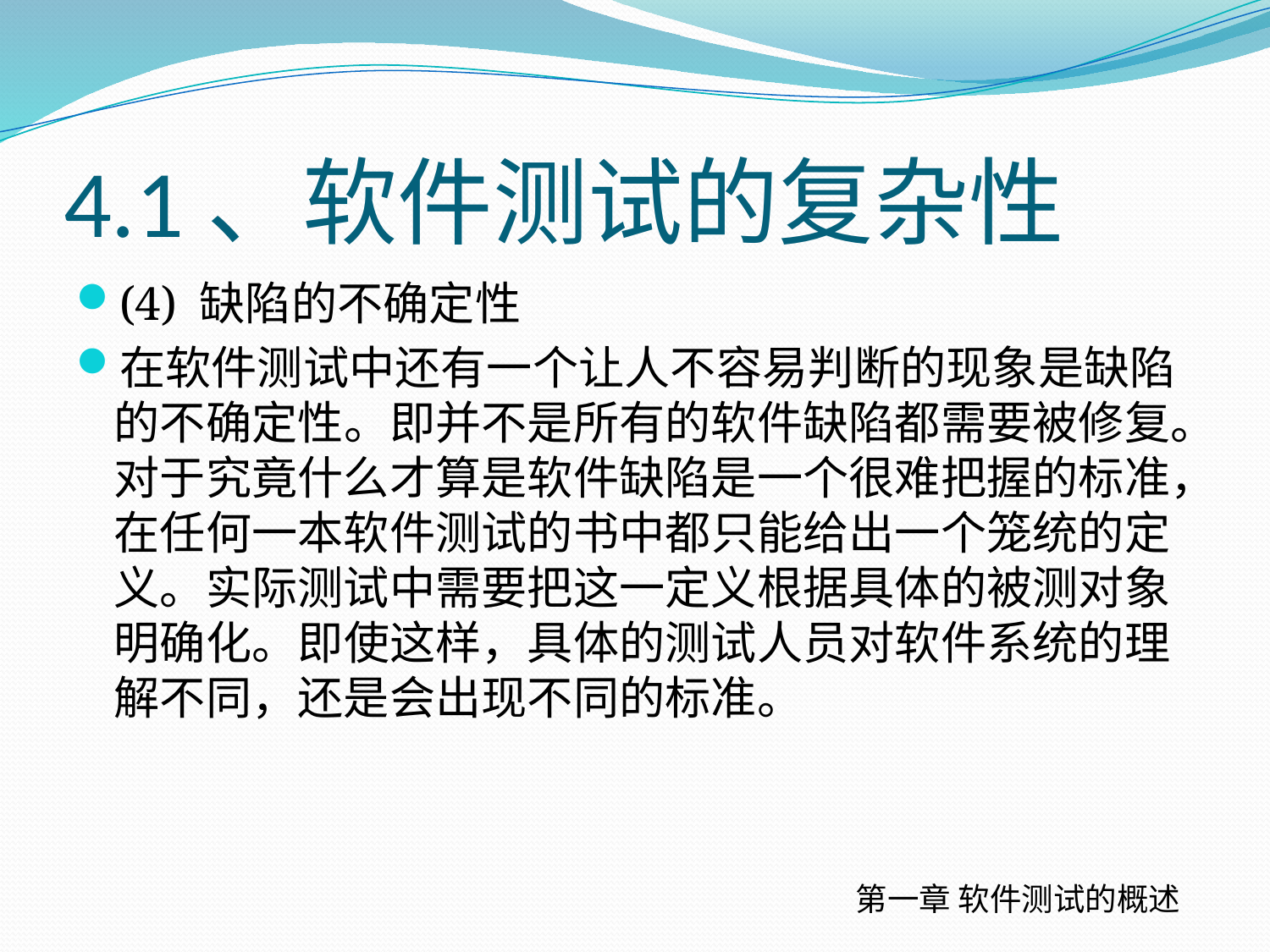

# 4.1、软件测试的复杂性
(4) 缺陷的不确定性
在软件测试中还有一个让人不容易判断的现象是缺陷的不确定性。即并不是所有的软件缺陷都需要被修复。对于究竟什么才算是软件缺陷是一个很难把握的标准，在任何一本软件测试的书中都只能给出一个笼统的定义。实际测试中需要把这一定义根据具体的被测对象明确化。即使这样，具体的测试人员对软件系统的理解不同，还是会出现不同的标准。